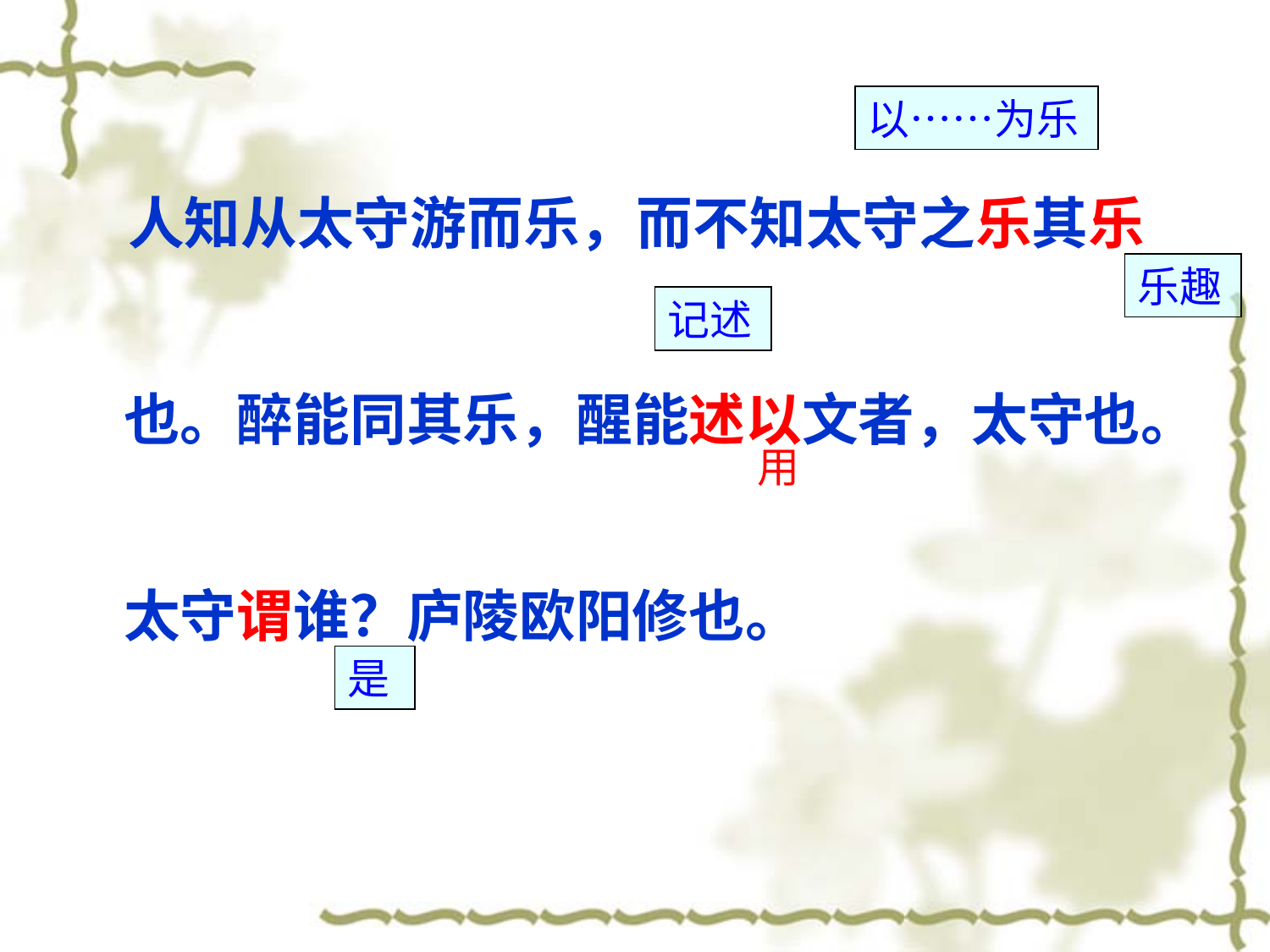

人知从太守游而乐，而不知太守之乐其乐也。醉能同其乐，醒能述以文者，太守也。太守谓谁？庐陵欧阳修也。
以……为乐
乐趣
记述
用
是